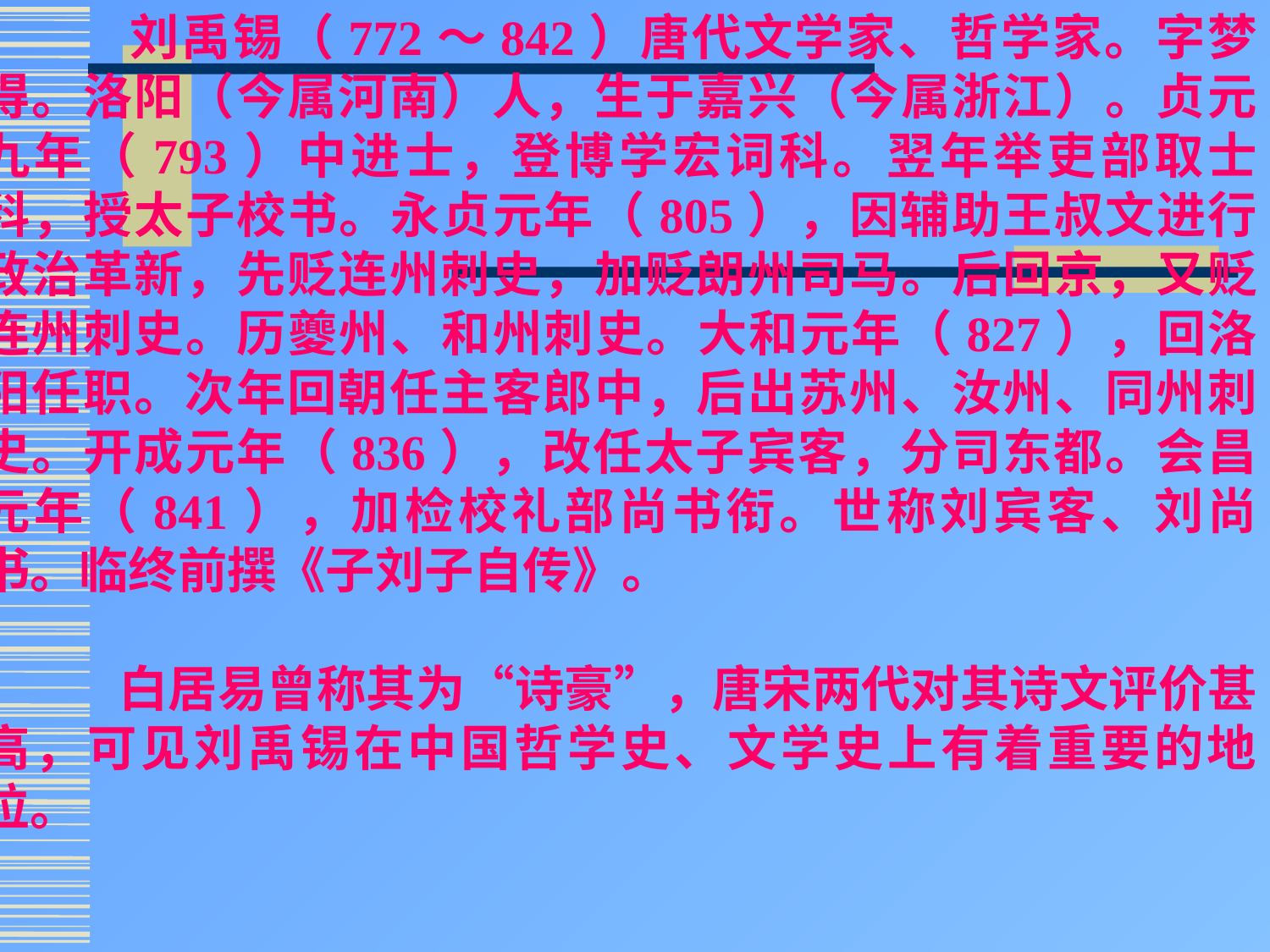

刘禹锡（772～842）唐代文学家、哲学家。字梦得。洛阳（今属河南）人，生于嘉兴（今属浙江）。贞元九年（793）中进士，登博学宏词科。翌年举吏部取士科，授太子校书。永贞元年（805），因辅助王叔文进行政治革新，先贬连州刺史，加贬朗州司马。后回京，又贬连州刺史。历夔州、和州刺史。大和元年（827），回洛阳任职。次年回朝任主客郎中，后出苏州、汝州、同州刺史。开成元年（836），改任太子宾客，分司东都。会昌元年（841），加检校礼部尚书衔。世称刘宾客、刘尚书。临终前撰《子刘子自传》。

           白居易曾称其为“诗豪”，唐宋两代对其诗文评价甚高，可见刘禹锡在中国哲学史、文学史上有着重要的地位。
。